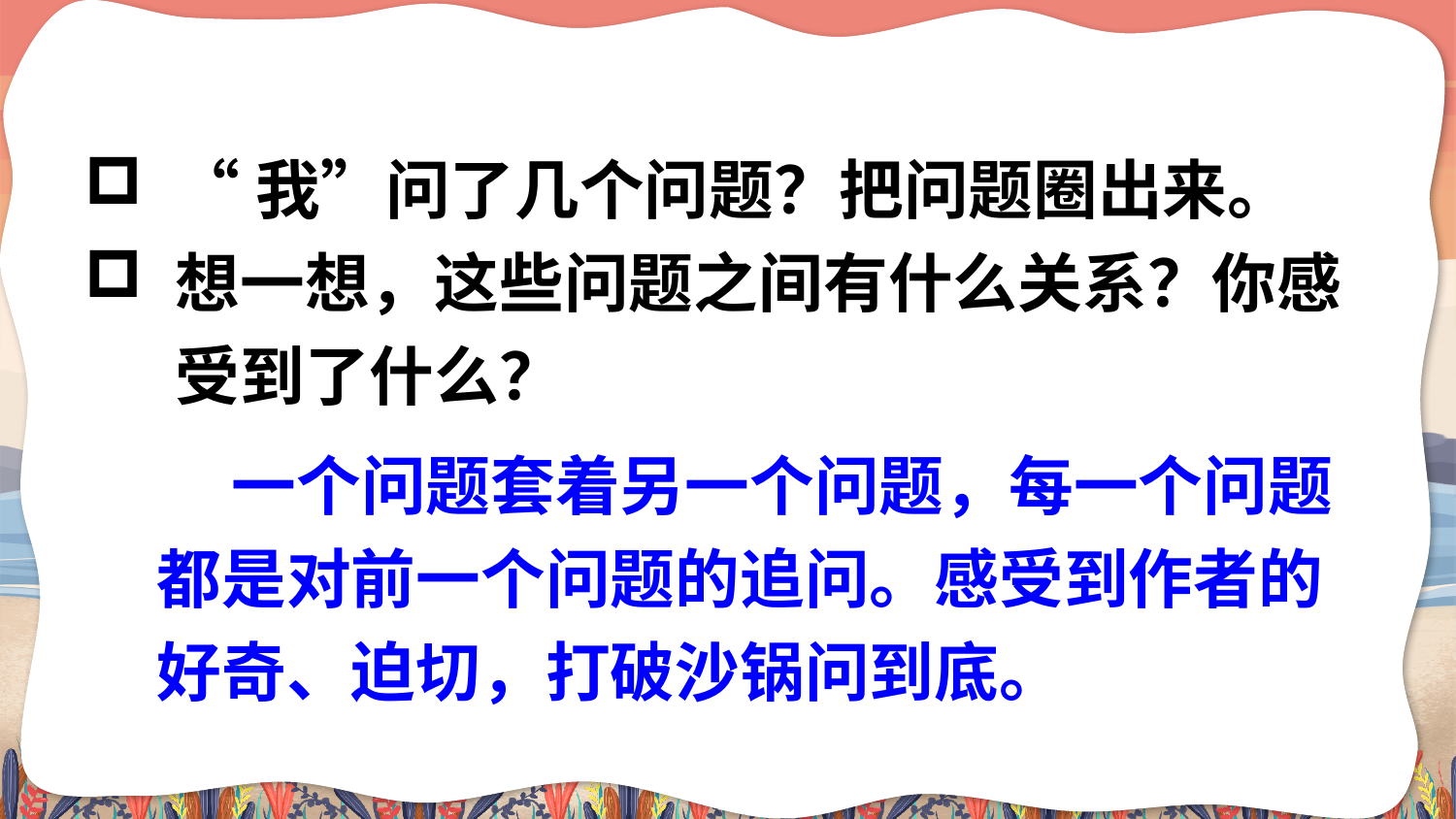

“我”问了几个问题？把问题圈出来。
想一想，这些问题之间有什么关系？你感受到了什么？
    一个问题套着另一个问题，每一个问题都是对前一个问题的追问。感受到作者的好奇、迫切，打破沙锅问到底。